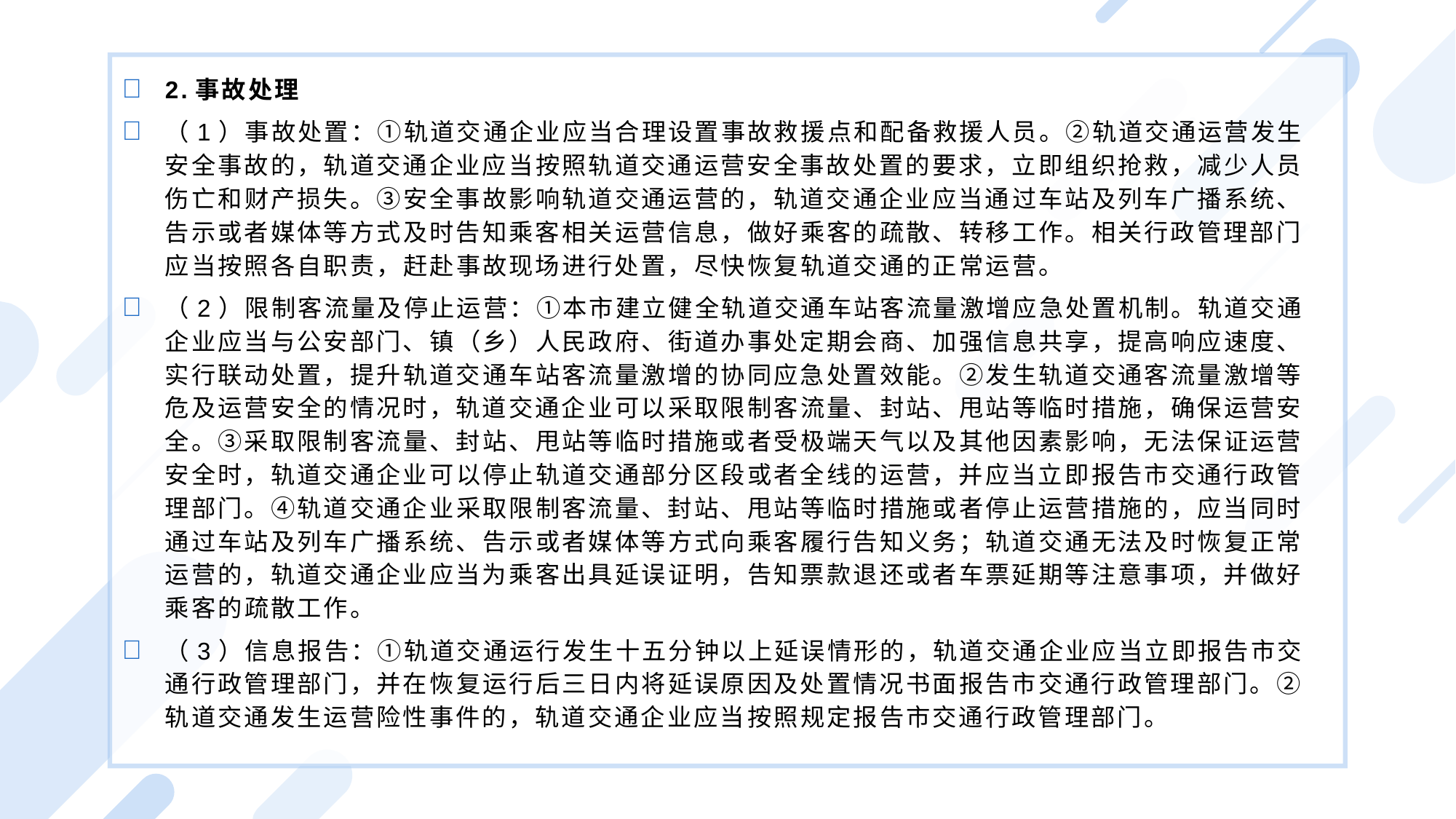

2.事故处理
（1）事故处置：①轨道交通企业应当合理设置事故救援点和配备救援人员。②轨道交通运营发生安全事故的，轨道交通企业应当按照轨道交通运营安全事故处置的要求，立即组织抢救，减少人员伤亡和财产损失。③安全事故影响轨道交通运营的，轨道交通企业应当通过车站及列车广播系统、告示或者媒体等方式及时告知乘客相关运营信息，做好乘客的疏散、转移工作。相关行政管理部门应当按照各自职责，赶赴事故现场进行处置，尽快恢复轨道交通的正常运营。
（2）限制客流量及停止运营：①本市建立健全轨道交通车站客流量激增应急处置机制。轨道交通企业应当与公安部门、镇（乡）人民政府、街道办事处定期会商、加强信息共享，提高响应速度、实行联动处置，提升轨道交通车站客流量激增的协同应急处置效能。②发生轨道交通客流量激增等危及运营安全的情况时，轨道交通企业可以采取限制客流量、封站、甩站等临时措施，确保运营安全。③采取限制客流量、封站、甩站等临时措施或者受极端天气以及其他因素影响，无法保证运营安全时，轨道交通企业可以停止轨道交通部分区段或者全线的运营，并应当立即报告市交通行政管理部门。④轨道交通企业采取限制客流量、封站、甩站等临时措施或者停止运营措施的，应当同时通过车站及列车广播系统、告示或者媒体等方式向乘客履行告知义务；轨道交通无法及时恢复正常运营的，轨道交通企业应当为乘客出具延误证明，告知票款退还或者车票延期等注意事项，并做好乘客的疏散工作。
（3）信息报告：①轨道交通运行发生十五分钟以上延误情形的，轨道交通企业应当立即报告市交通行政管理部门，并在恢复运行后三日内将延误原因及处置情况书面报告市交通行政管理部门。②轨道交通发生运营险性事件的，轨道交通企业应当按照规定报告市交通行政管理部门。